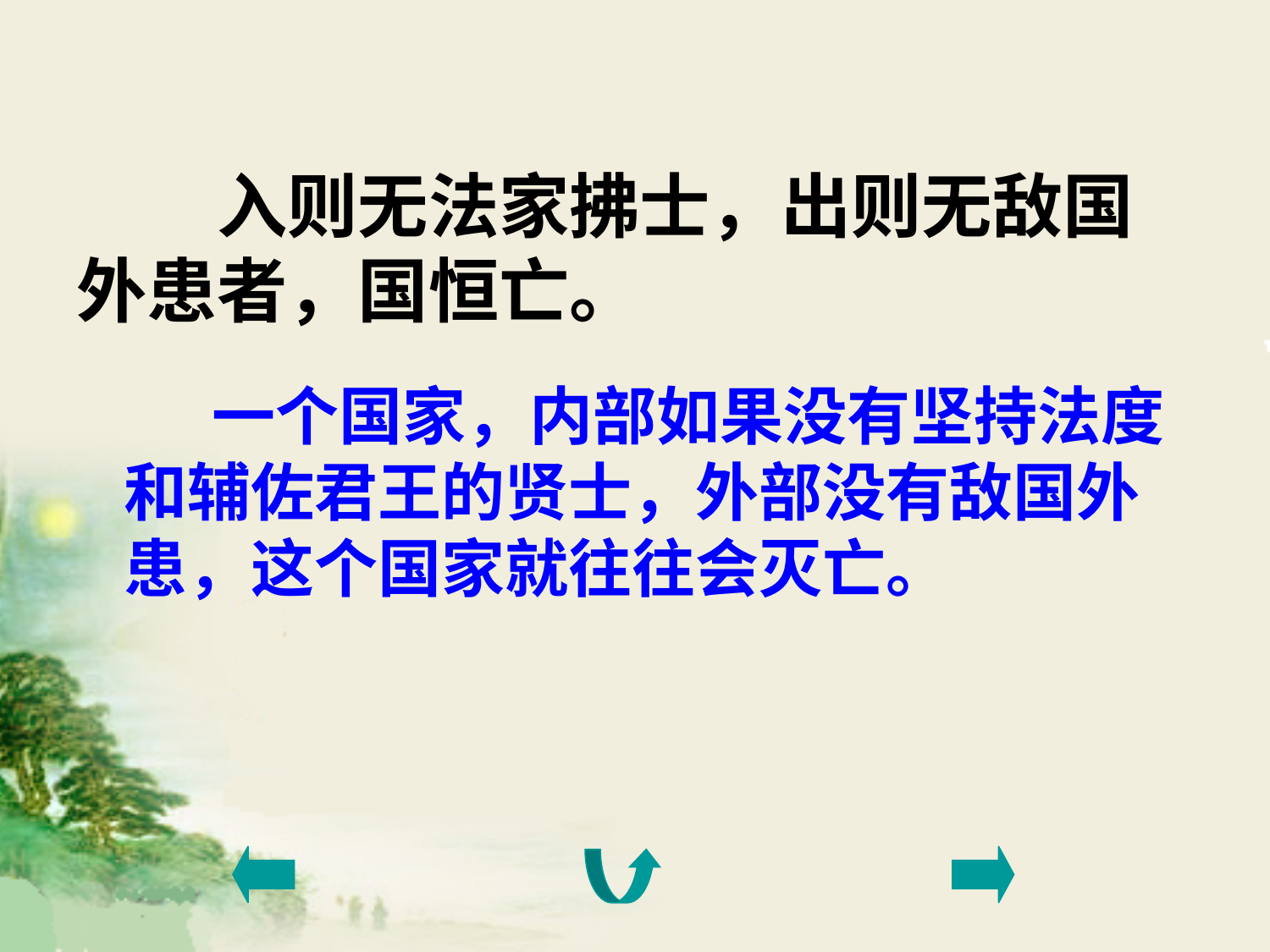

# 入则无法家拂士，出则无敌国外患者，国恒亡。
    　一个国家，内部如果没有坚持法度和辅佐君王的贤士，外部没有敌国外患，这个国家就往往会灭亡。